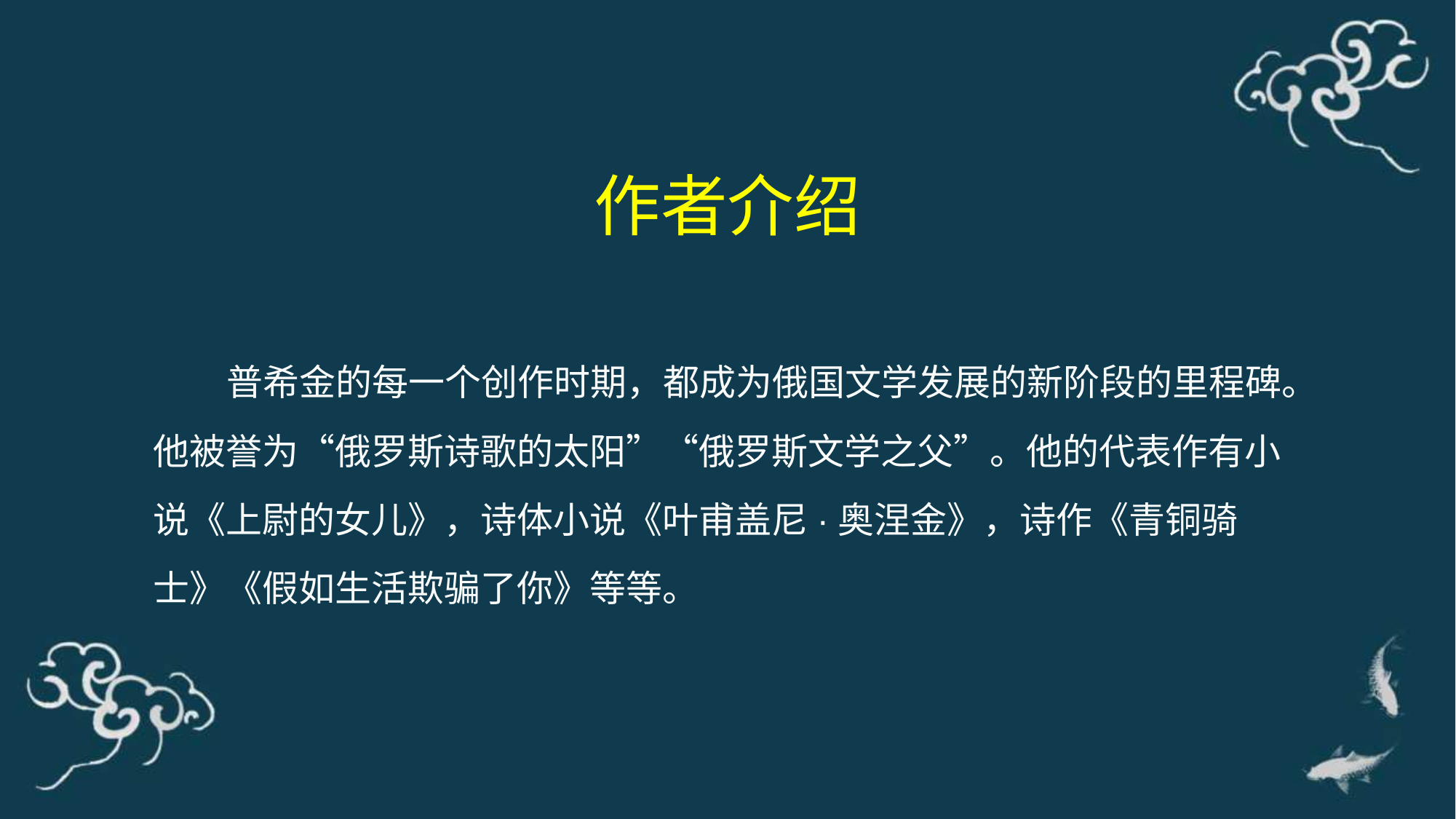

作者介绍
       普希金的每一个创作时期，都成为俄国文学发展的新阶段的里程碑。他被誉为“俄罗斯诗歌的太阳”“俄罗斯文学之父”。他的代表作有小说《上尉的女儿》，诗体小说《叶甫盖尼·奥涅金》，诗作《青铜骑士》《假如生活欺骗了你》等等。